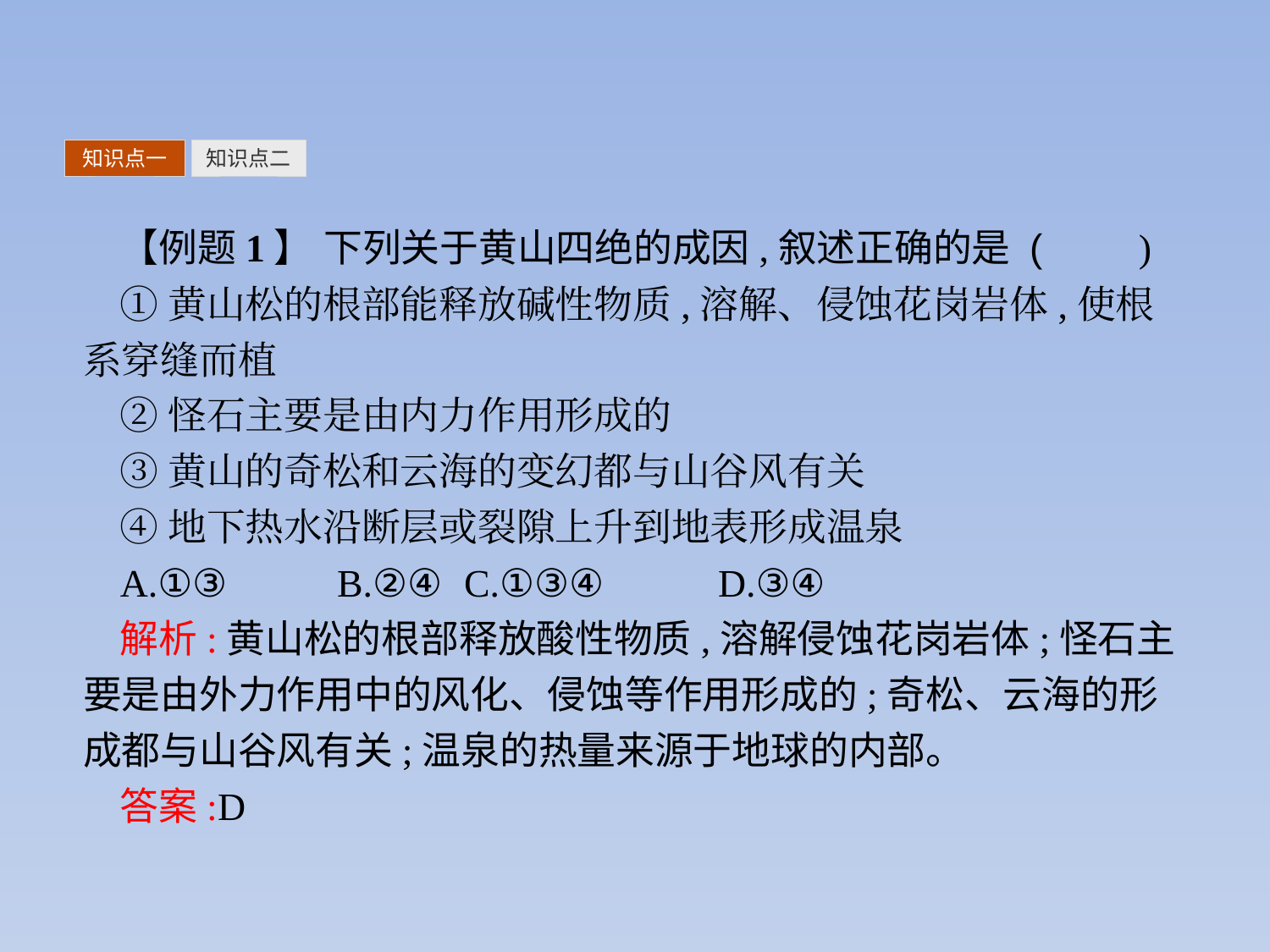

知识点一
知识点二
【例题1】 下列关于黄山四绝的成因,叙述正确的是 (　　)
①黄山松的根部能释放碱性物质,溶解、侵蚀花岗岩体,使根系穿缝而植
②怪石主要是由内力作用形成的
③黄山的奇松和云海的变幻都与山谷风有关
④地下热水沿断层或裂隙上升到地表形成温泉
A.①③	B.②④	C.①③④	D.③④
解析:黄山松的根部释放酸性物质,溶解侵蚀花岗岩体;怪石主要是由外力作用中的风化、侵蚀等作用形成的;奇松、云海的形成都与山谷风有关;温泉的热量来源于地球的内部。
答案:D